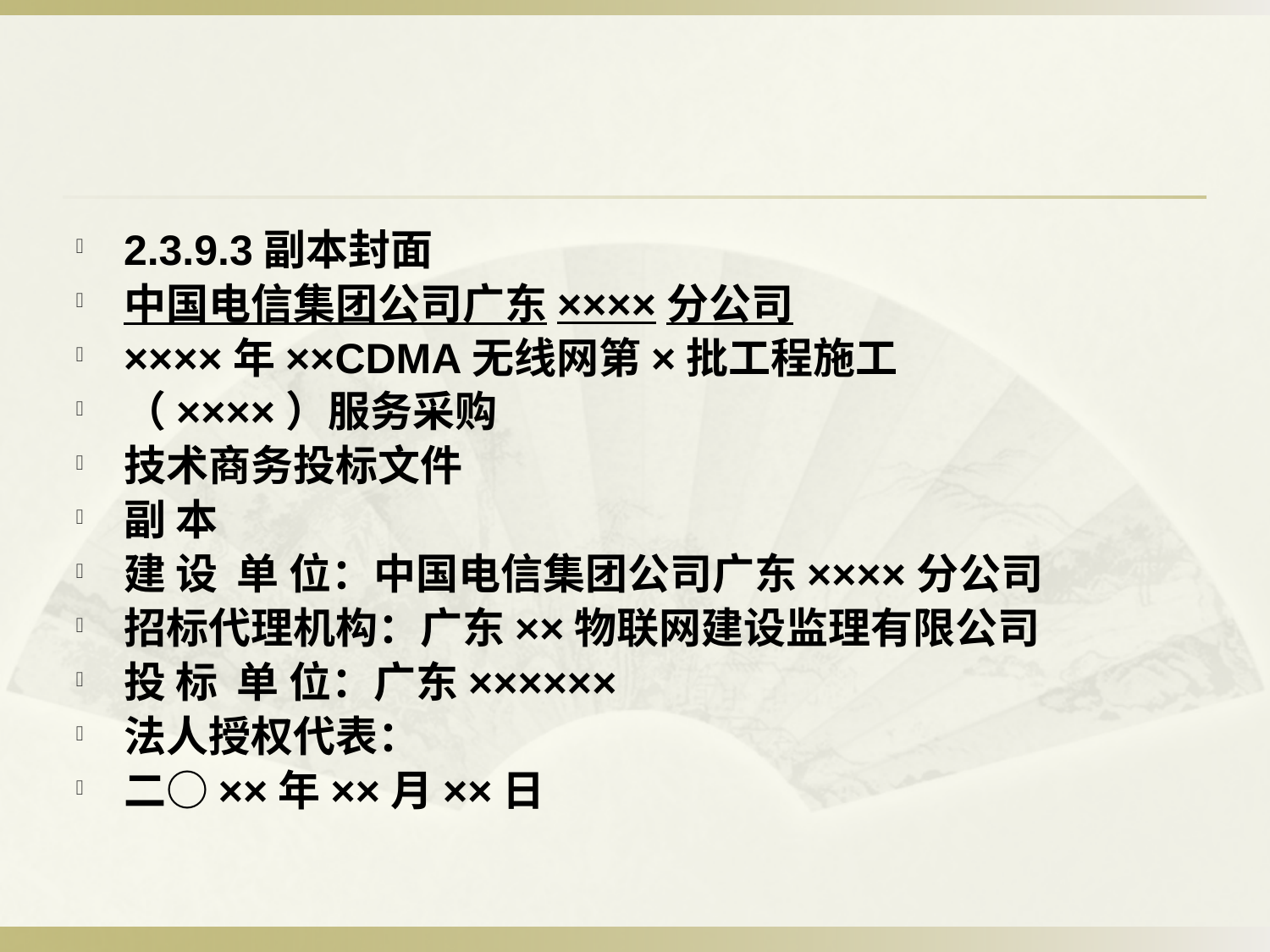

#
2.3.9.3副本封面
中国电信集团公司广东××××分公司
××××年××CDMA无线网第×批工程施工
（××××）服务采购
技术商务投标文件
副 本
建 设  单 位：中国电信集团公司广东××××分公司
招标代理机构：广东××物联网建设监理有限公司
投 标  单 位：广东××××××
法人授权代表：
二○××年××月××日